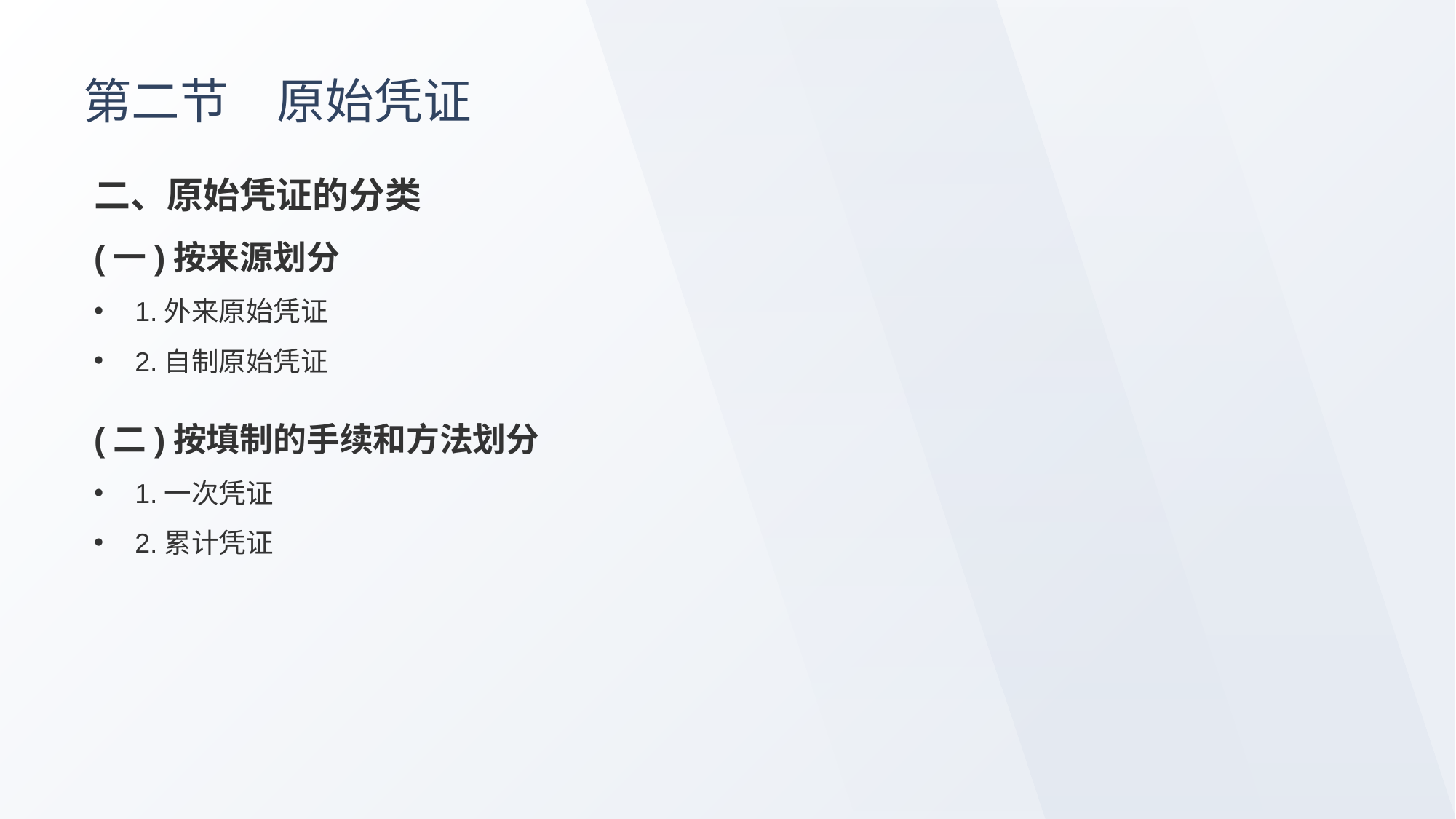

# 第二节　原始凭证
二、原始凭证的分类
(一)按来源划分
1.外来原始凭证
2.自制原始凭证
(二)按填制的手续和方法划分
1.一次凭证
2.累计凭证